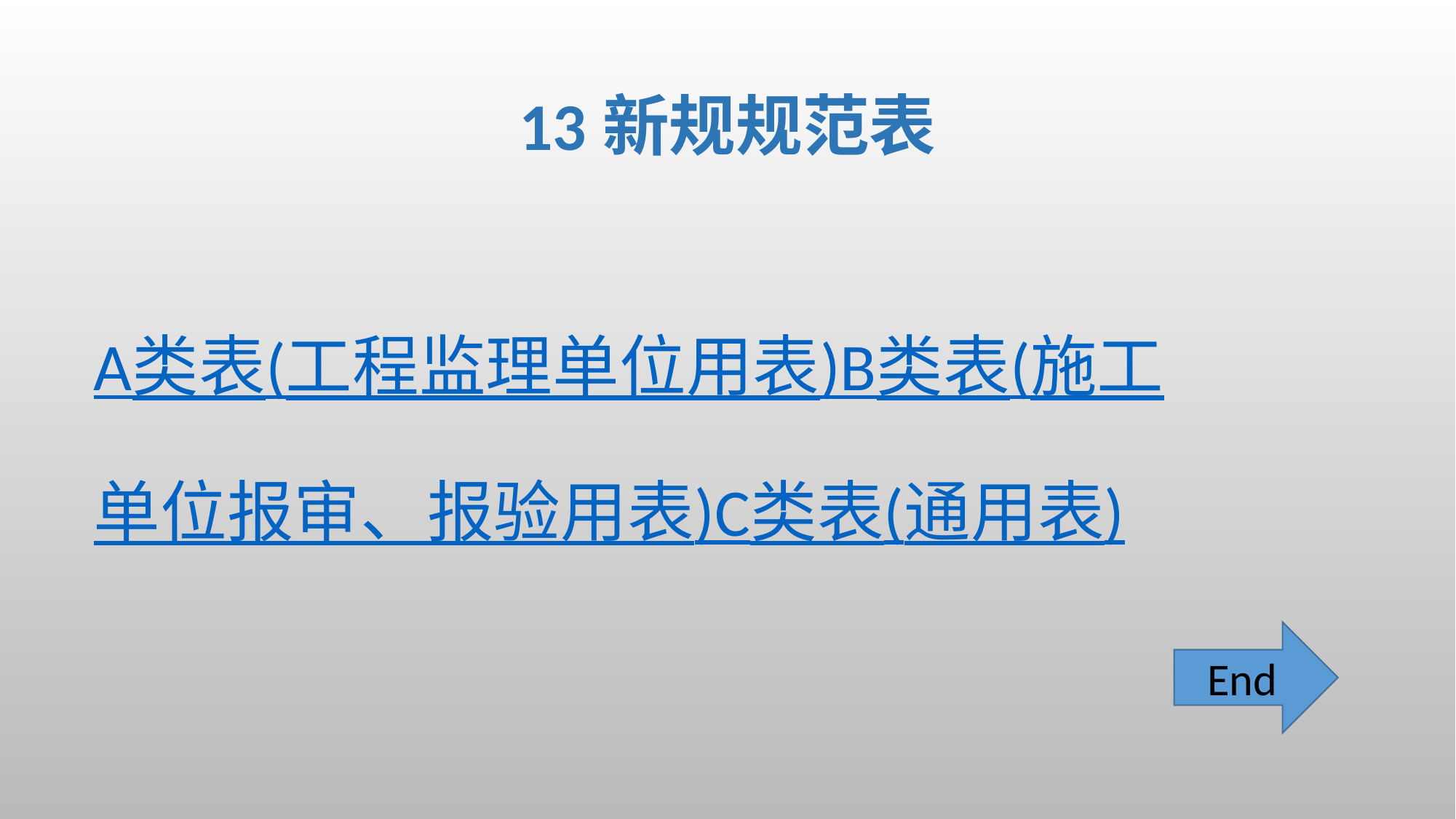

13新规规范表
# A类表(工程监理单位用表) B类表(施工单位报审、报验用表) C类表(通用表)
End